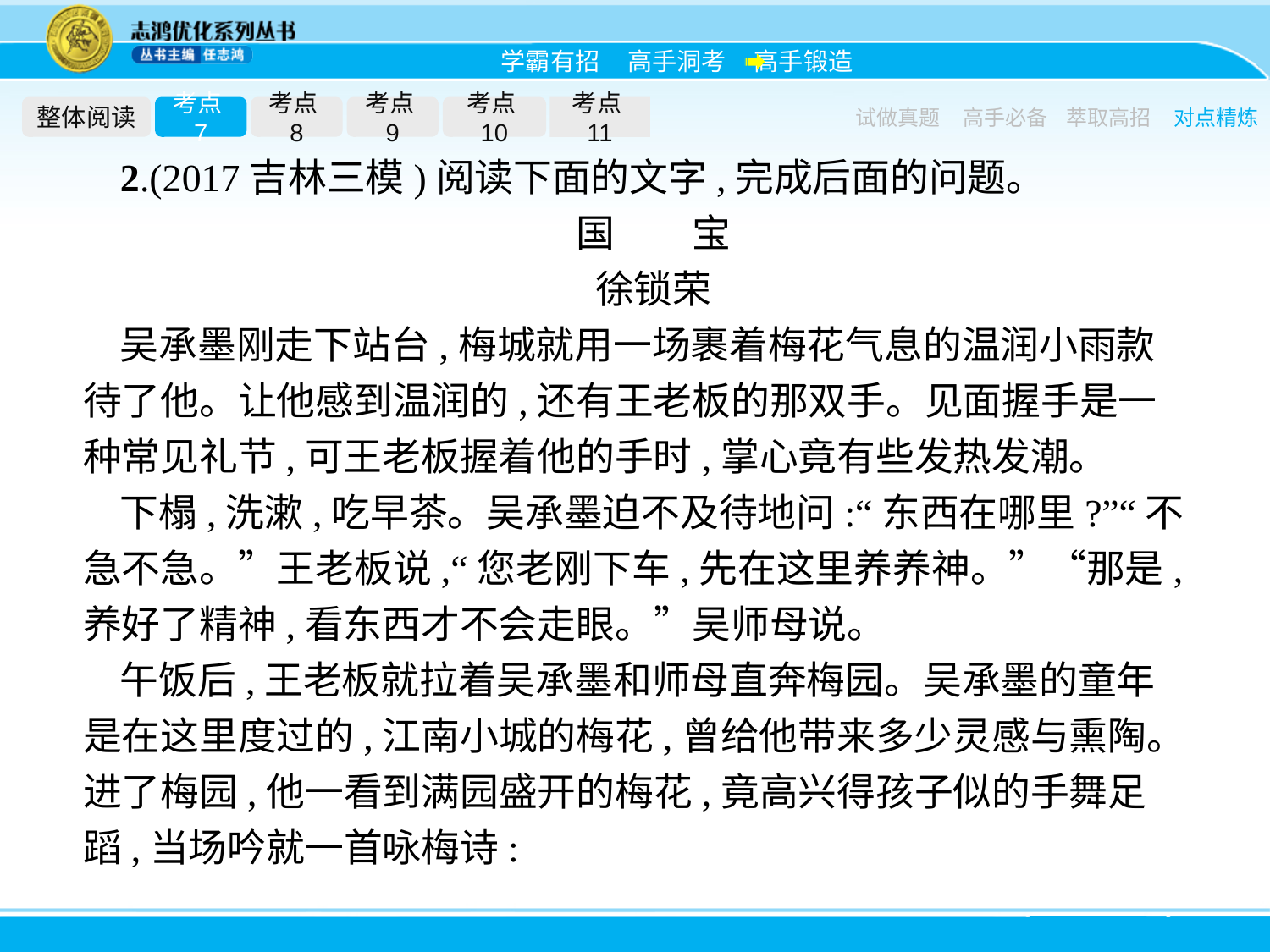

整体阅读
考点7
考点8
考点9
考点10
考点11
试做真题
高手必备
萃取高招
对点精炼
2.(2017吉林三模)阅读下面的文字,完成后面的问题。
国　　宝
徐锁荣
吴承墨刚走下站台,梅城就用一场裹着梅花气息的温润小雨款待了他。让他感到温润的,还有王老板的那双手。见面握手是一种常见礼节,可王老板握着他的手时,掌心竟有些发热发潮。
下榻,洗漱,吃早茶。吴承墨迫不及待地问:“东西在哪里?”“不急不急。”王老板说,“您老刚下车,先在这里养养神。”“那是,养好了精神,看东西才不会走眼。”吴师母说。
午饭后,王老板就拉着吴承墨和师母直奔梅园。吴承墨的童年是在这里度过的,江南小城的梅花,曾给他带来多少灵感与熏陶。进了梅园,他一看到满园盛开的梅花,竟高兴得孩子似的手舞足蹈,当场吟就一首咏梅诗: